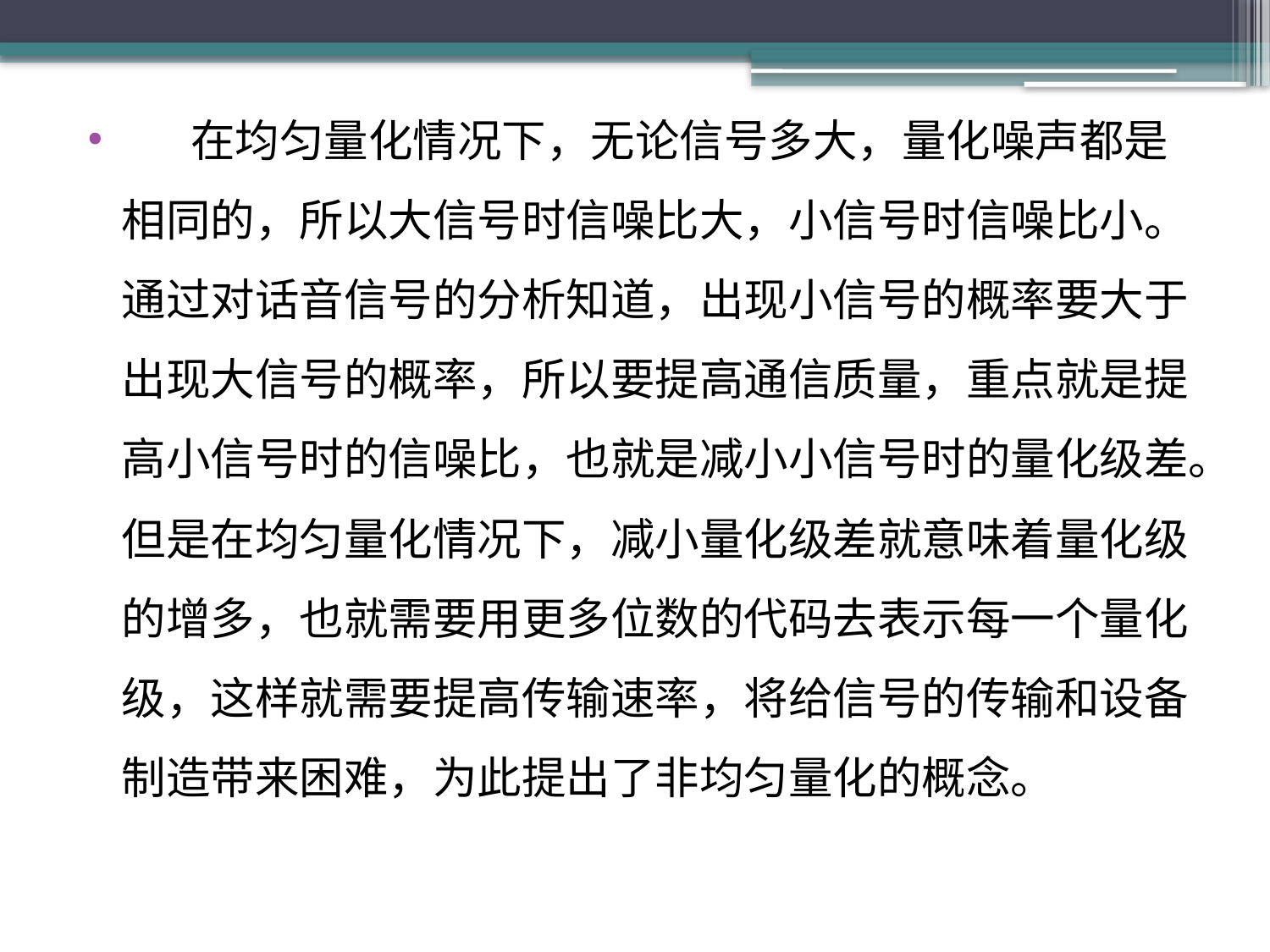

在均匀量化情况下，无论信号多大，量化噪声都是相同的，所以大信号时信噪比大，小信号时信噪比小。通过对话音信号的分析知道，出现小信号的概率要大于出现大信号的概率，所以要提高通信质量，重点就是提高小信号时的信噪比，也就是减小小信号时的量化级差。但是在均匀量化情况下，减小量化级差就意味着量化级的增多，也就需要用更多位数的代码去表示每一个量化级，这样就需要提高传输速率，将给信号的传输和设备制造带来困难，为此提出了非均匀量化的概念。